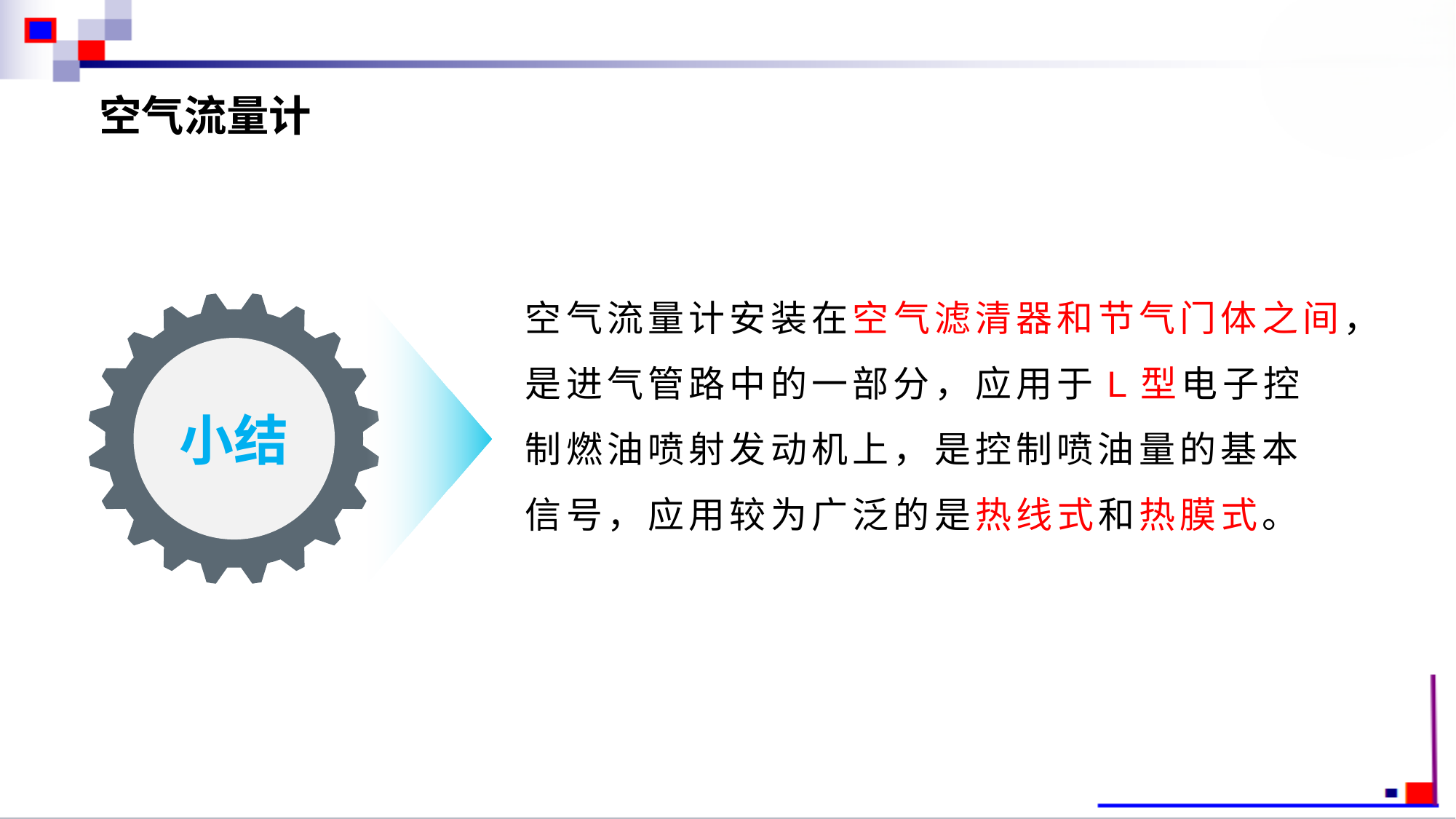

空气流量计
空气流量计安装在空气滤清器和节气门体之间，是进气管路中的一部分，应用于L型电子控制燃油喷射发动机上，是控制喷油量的基本信号，应用较为广泛的是热线式和热膜式。

小结